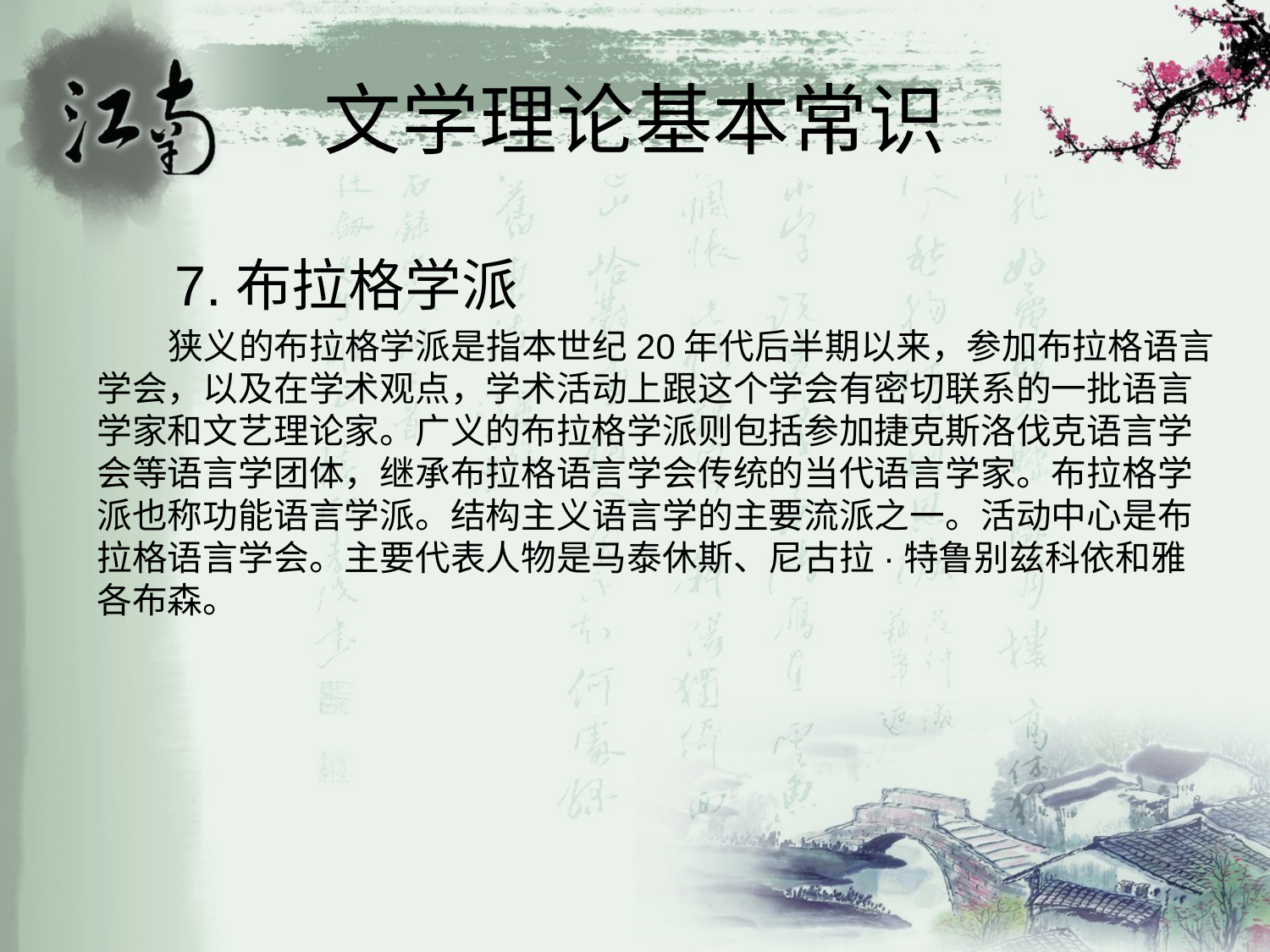

# 文学理论基本常识
        7.布拉格学派
        狭义的布拉格学派是指本世纪20年代后半期以来，参加布拉格语言学会，以及在学术观点，学术活动上跟这个学会有密切联系的一批语言学家和文艺理论家。广义的布拉格学派则包括参加捷克斯洛伐克语言学会等语言学团体，继承布拉格语言学会传统的当代语言学家。布拉格学派也称功能语言学派。结构主义语言学的主要流派之一。活动中心是布拉格语言学会。主要代表人物是马泰休斯、尼古拉·特鲁别兹科依和雅各布森。